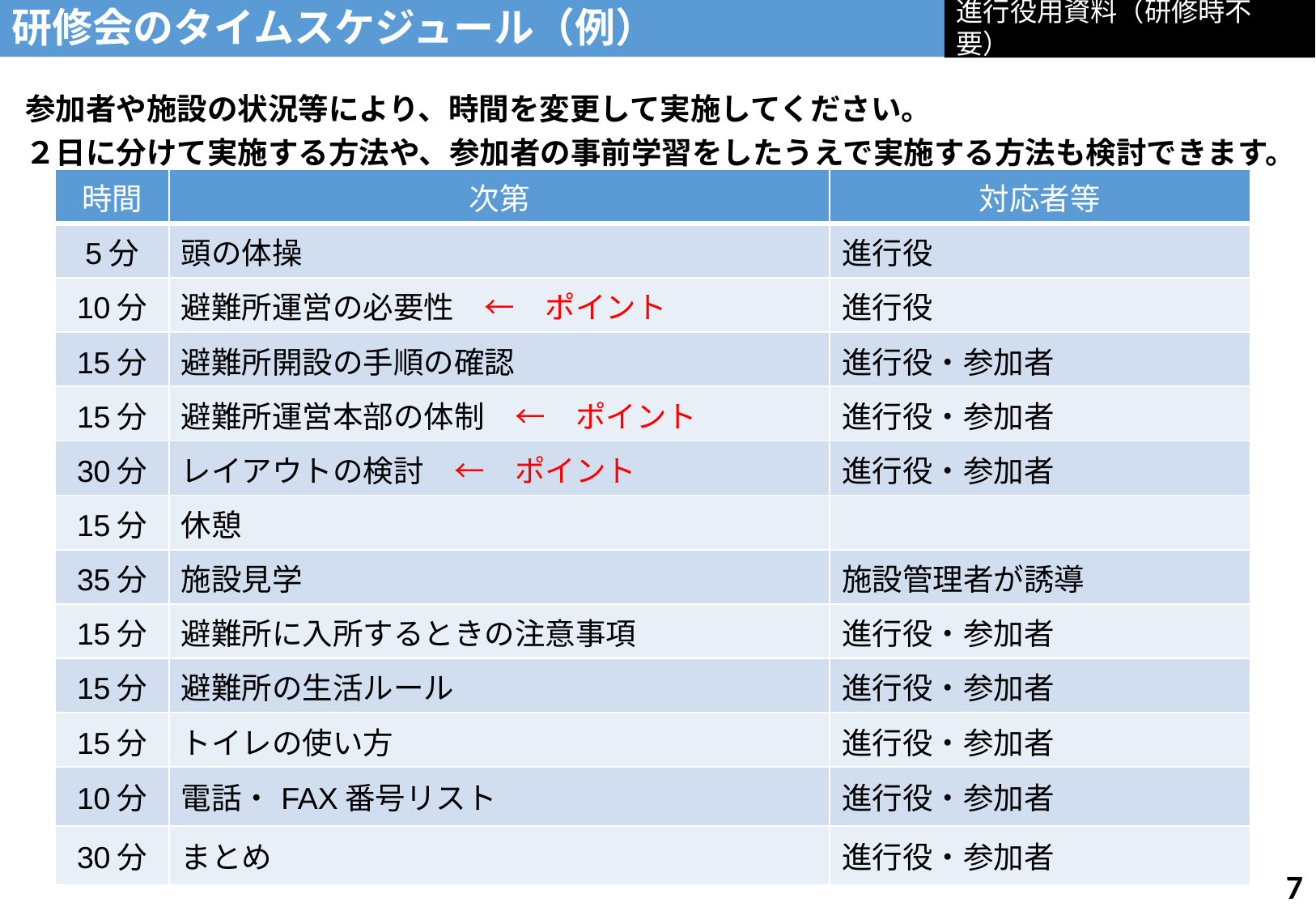

進行役用資料（研修時不要）
研修会のタイムスケジュール（例）
参加者や施設の状況等により、時間を変更して実施してください。
２日に分けて実施する方法や、参加者の事前学習をしたうえで実施する方法も検討できます。
| 時間 | 次第 | 対応者等 |
| --- | --- | --- |
| 5分 | 頭の体操 | 進行役 |
| 10分 | 避難所運営の必要性　←　ポイント | 進行役 |
| 15分 | 避難所開設の手順の確認 | 進行役・参加者 |
| 15分 | 避難所運営本部の体制　←　ポイント | 進行役・参加者 |
| 30分 | レイアウトの検討　←　ポイント | 進行役・参加者 |
| 15分 | 休憩 |  |
| 35分 | 施設見学 | 施設管理者が誘導 |
| 15分 | 避難所に入所するときの注意事項 | 進行役・参加者 |
| 15分 | 避難所の生活ルール | 進行役・参加者 |
| 15分 | トイレの使い方 | 進行役・参加者 |
| 10分 | 電話・FAX番号リスト | 進行役・参加者 |
| 30分 | まとめ | 進行役・参加者 |
7